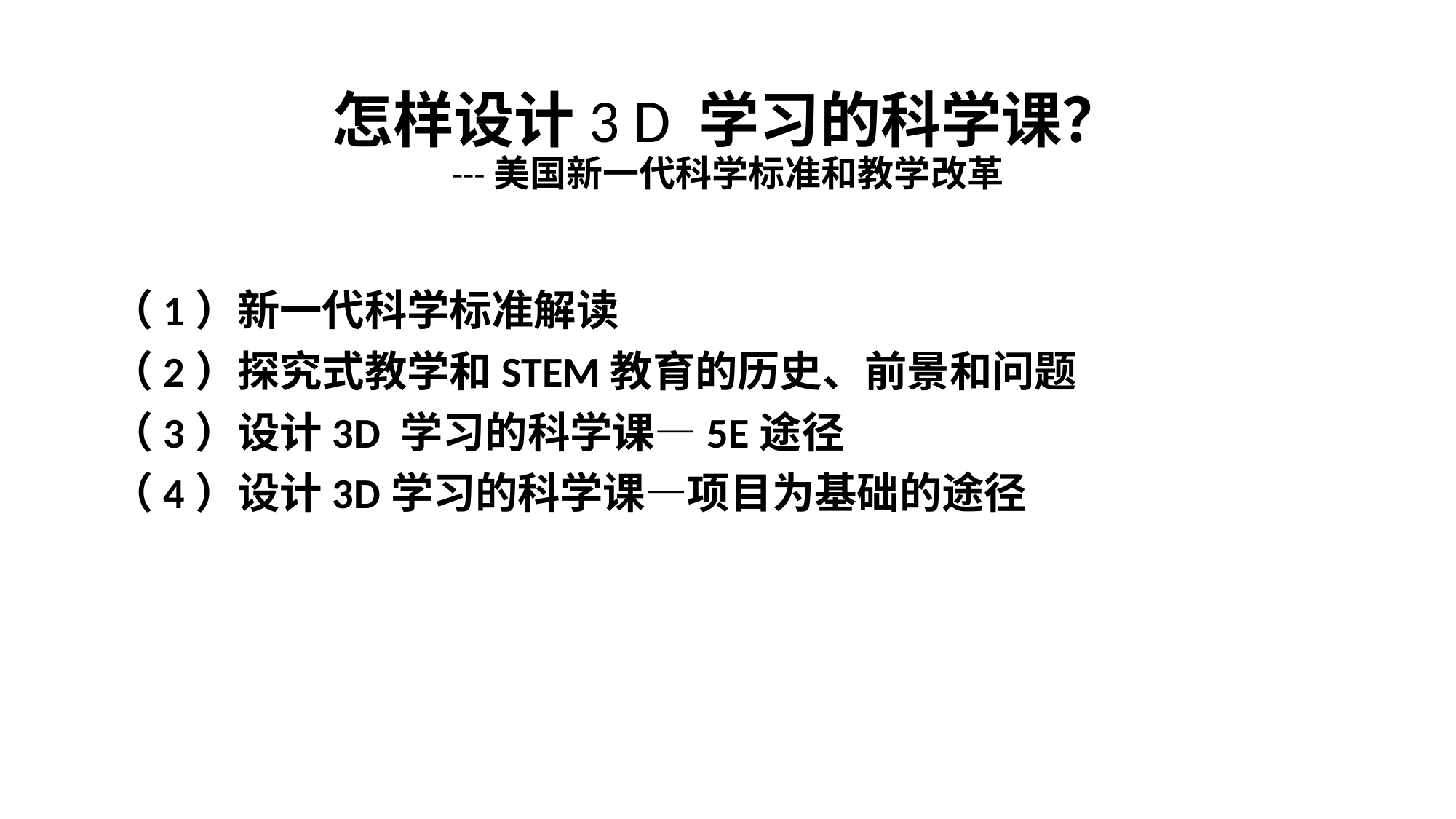

# 怎样设计3 D 学习的科学课？ ---美国新一代科学标准和教学改革

（1）新一代科学标准解读
（2）探究式教学和STEM教育的历史、前景和问题
（3）设计3D 学习的科学课—5E途径
（4）设计3D学习的科学课—项目为基础的途径